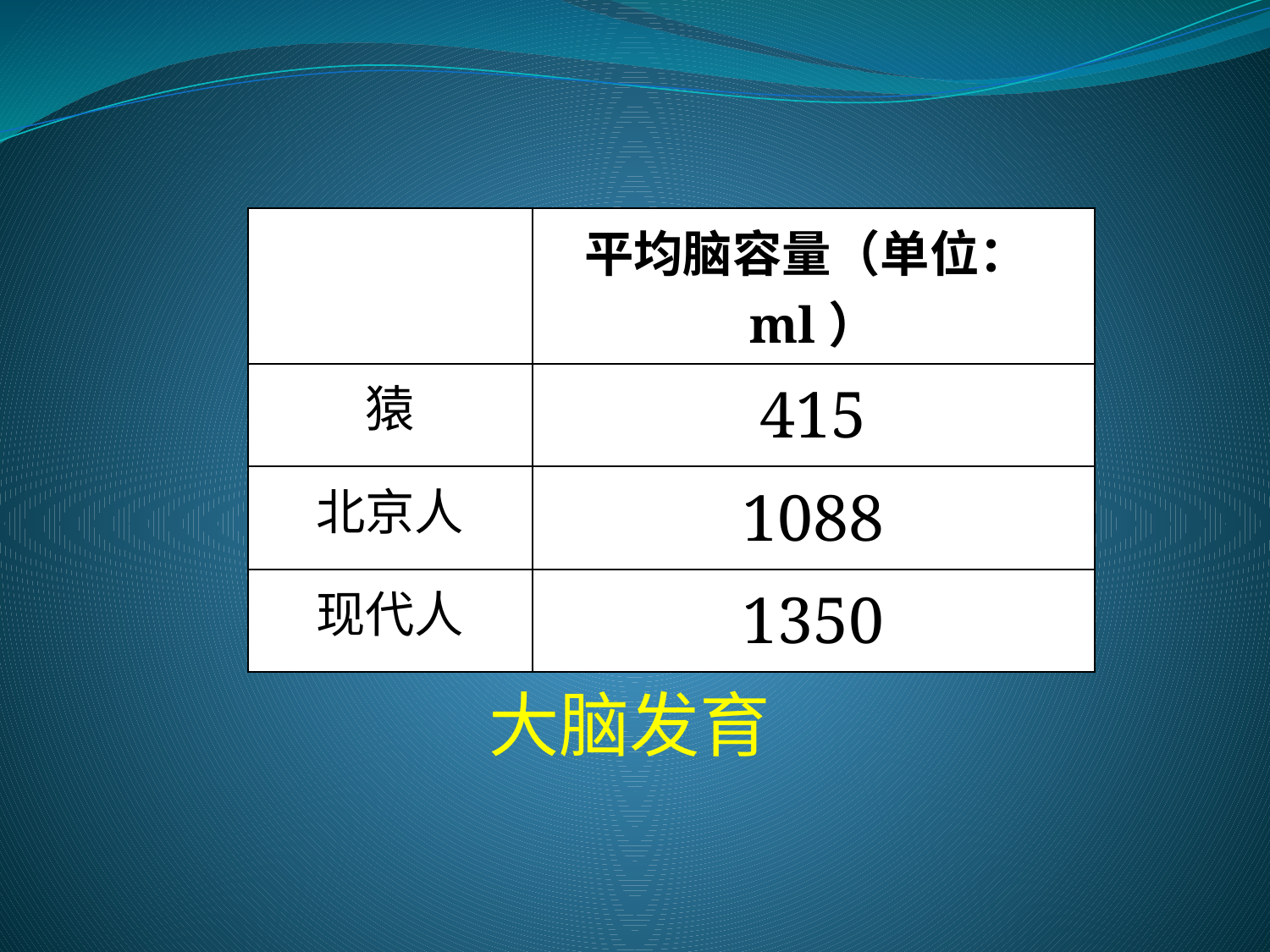

|  | 平均脑容量（单位：ml） |
| --- | --- |
| 猿 | 415 |
| 北京人 | 1088 |
| 现代人 | 1350 |
大脑发育